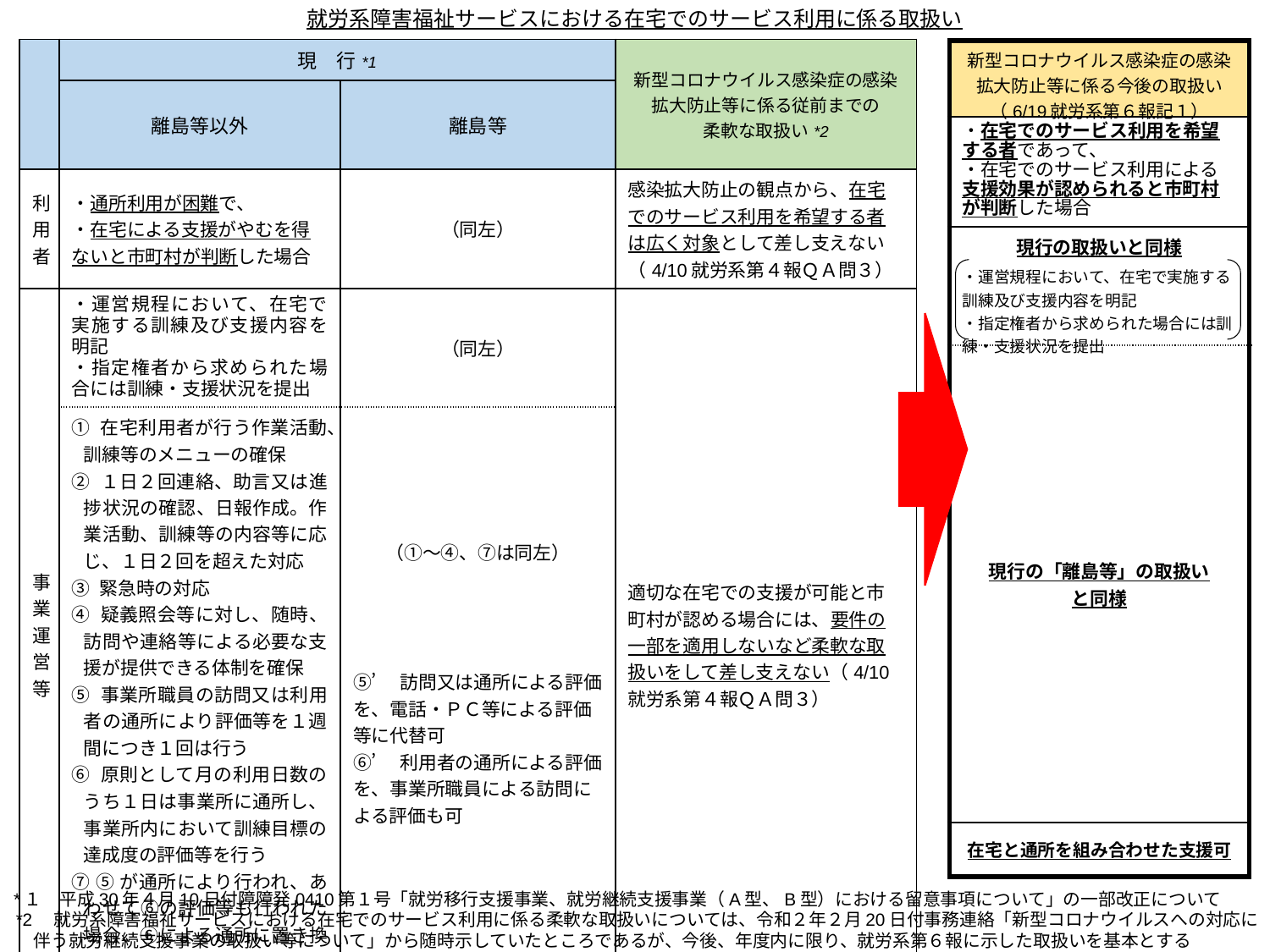

就労系障害福祉サービスにおける在宅でのサービス利用に係る取扱い
|  | 現　行\*1 |  | 新型コロナウイルス感染症の感染拡大防止等に係る従前までの 柔軟な取扱い\*2 |
| --- | --- | --- | --- |
|  | 離島等以外 | 離島等 |  |
| 利用者 | ・通所利用が困難で、 ・在宅による支援がやむを得ないと市町村が判断した場合 | （同左） | 感染拡大防止の観点から、在宅でのサービス利用を希望する者は広く対象として差し支えない（4/10就労系第４報ＱＡ問３） |
| 事業運営等 | ・運営規程において、在宅で実施する訓練及び支援内容を明記 ・指定権者から求められた場合には訓練・支援状況を提出 | （同左） | 適切な在宅での支援が可能と市町村が認める場合には、要件の一部を適用しないなど柔軟な取扱いをして差し支えない（4/10就労系第４報ＱＡ問３） |
|  | ① 在宅利用者が行う作業活動、訓練等のメニューの確保 ➁ １日２回連絡、助言又は進捗状況の確認、日報作成。作業活動、訓練等の内容等に応じ、１日２回を超えた対応 ③ 緊急時の対応 ④ 疑義照会等に対し、随時、訪問や連絡等による必要な支援が提供できる体制を確保 ⑤ 事業所職員の訪問又は利用者の通所により評価等を１週間につき１回は行う ⑥ 原則として月の利用日数のうち１日は事業所に通所し、事業所内において訓練目標の達成度の評価等を行う ➆ ➄が通所により行われ、あわせて➅の評価等も行われた場合、➅による通所に置き換えて差し支えない | （①～④、⑦は同左） ⑤’　訪問又は通所による評価を、電話・ＰＣ等による評価等に代替可 ⑥’　利用者の通所による評価を、事業所職員による訪問による評価も可 |  |
| その他 |  |  | 在宅と通所を組み合わせた支援可 |
| 新型コロナウイルス感染症の感染拡大防止等に係る今後の取扱い （6/19就労系第６報記１） |
| --- |
| ・在宅でのサービス利用を希望する者であって、 ・在宅でのサービス利用による支援効果が認められると市町村が判断した場合 |
| 現行の取扱いと同様 ・運営規程において、在宅で実施する訓練及び支援内容を明記 ・指定権者から求められた場合には訓練・支援状況を提出 |
| 現行の「離島等」の取扱い と同様 |
| 在宅と通所を組み合わせた支援可 |

*１　平成30年４月10日付障障発0410第１号「就労移行支援事業、就労継続支援事業（A型、B型）における留意事項について」の一部改正について
*2　就労系障害福祉サービスにおける在宅でのサービス利用に係る柔軟な取扱いについては、令和２年２月20日付事務連絡「新型コロナウイルスへの対応に
　伴う就労継続支援事業の取扱い等について」から随時示していたところであるが、今後、年度内に限り、就労系第６報に示した取扱いを基本とする